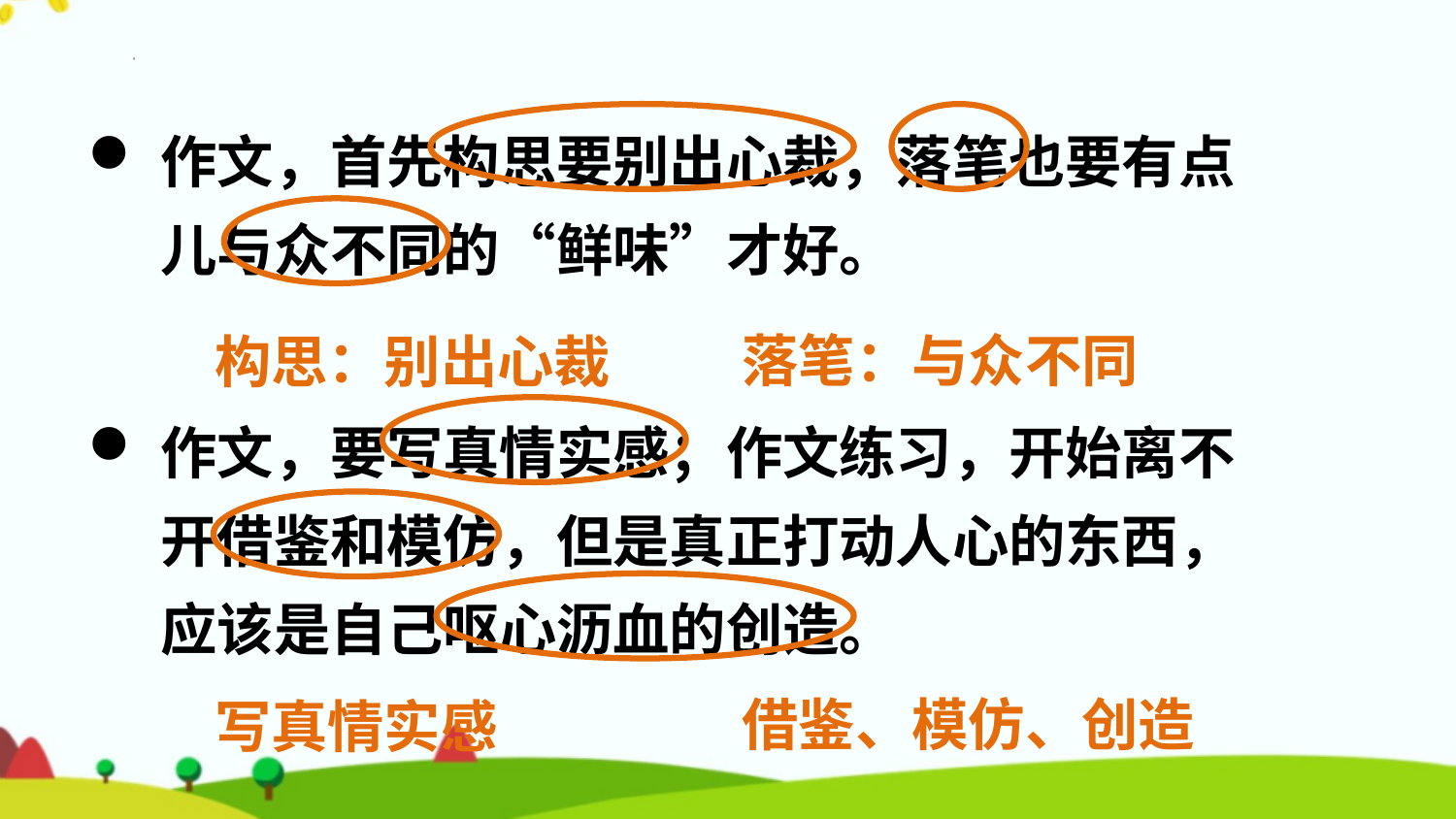

作文，首先构思要别出心裁，落笔也要有点儿与众不同的“鲜味”才好。

落笔：与众不同
构思：别出心裁
作文，要写真情实感；作文练习，开始离不开借鉴和模仿，但是真正打动人心的东西，应该是自己呕心沥血的创造。

借鉴、模仿、创造
写真情实感